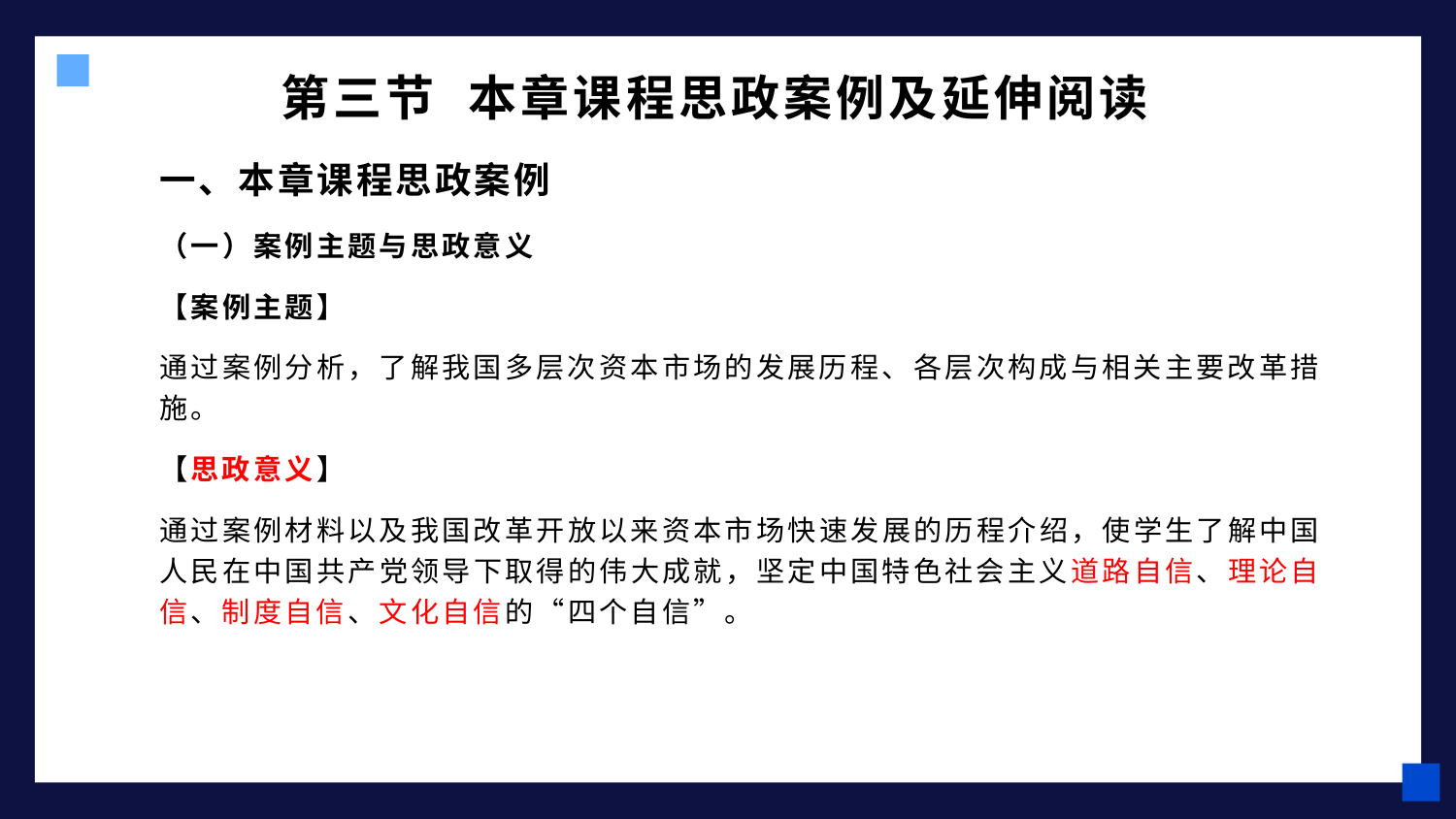

# 第三节  本章课程思政案例及延伸阅读
一、本章课程思政案例
（一）案例主题与思政意义
【案例主题】
通过案例分析，了解我国多层次资本市场的发展历程、各层次构成与相关主要改革措施。
【思政意义】
通过案例材料以及我国改革开放以来资本市场快速发展的历程介绍，使学生了解中国人民在中国共产党领导下取得的伟大成就，坚定中国特色社会主义道路自信、理论自信、制度自信、文化自信的“四个自信”。